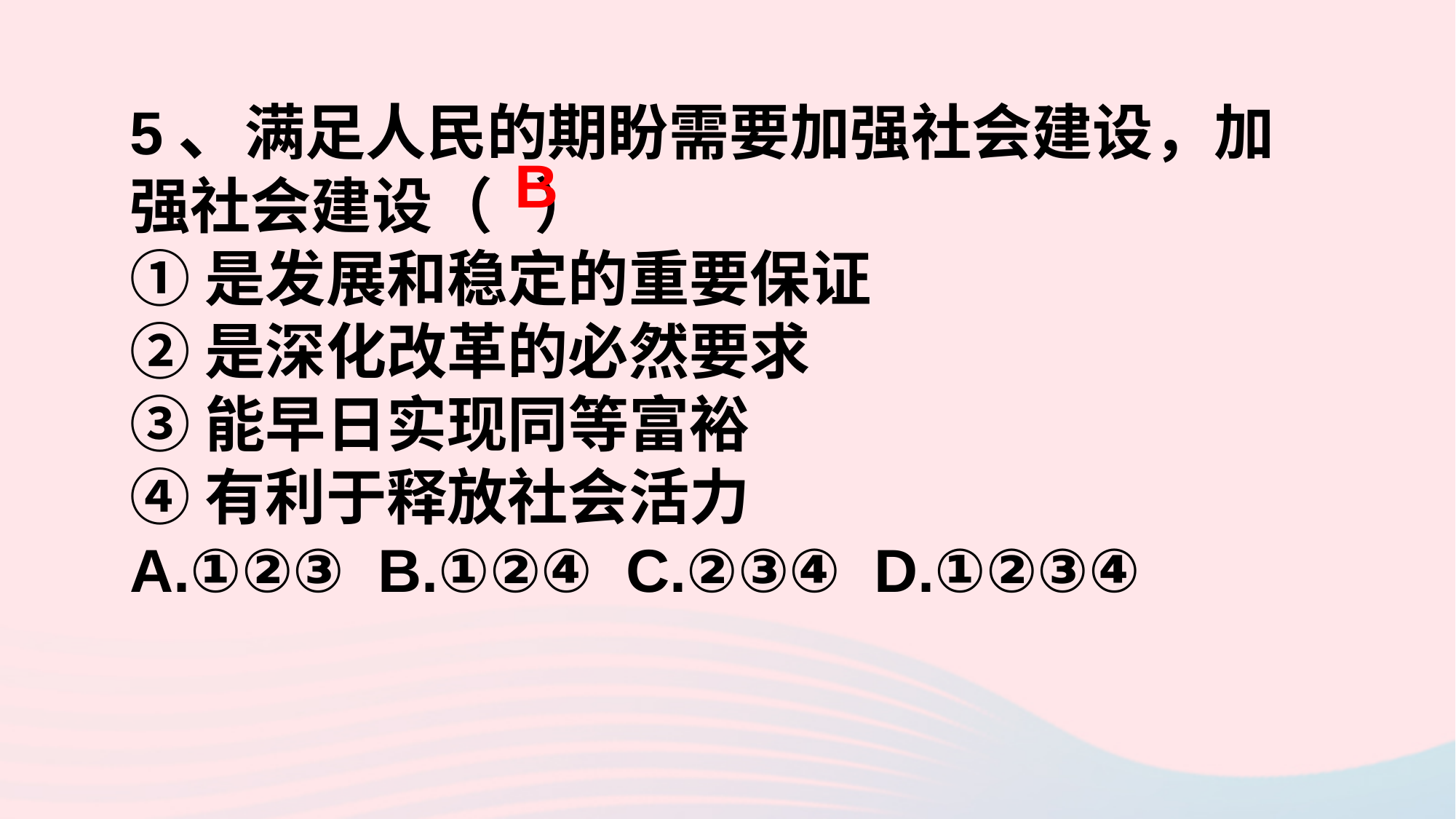

5、满足人民的期盼需要加强社会建设，加强社会建设（   ）
①是发展和稳定的重要保证
②是深化改革的必然要求
③能早日实现同等富裕
④有利于释放社会活力
A.①②③  B.①②④  C.②③④  D.①②③④
B